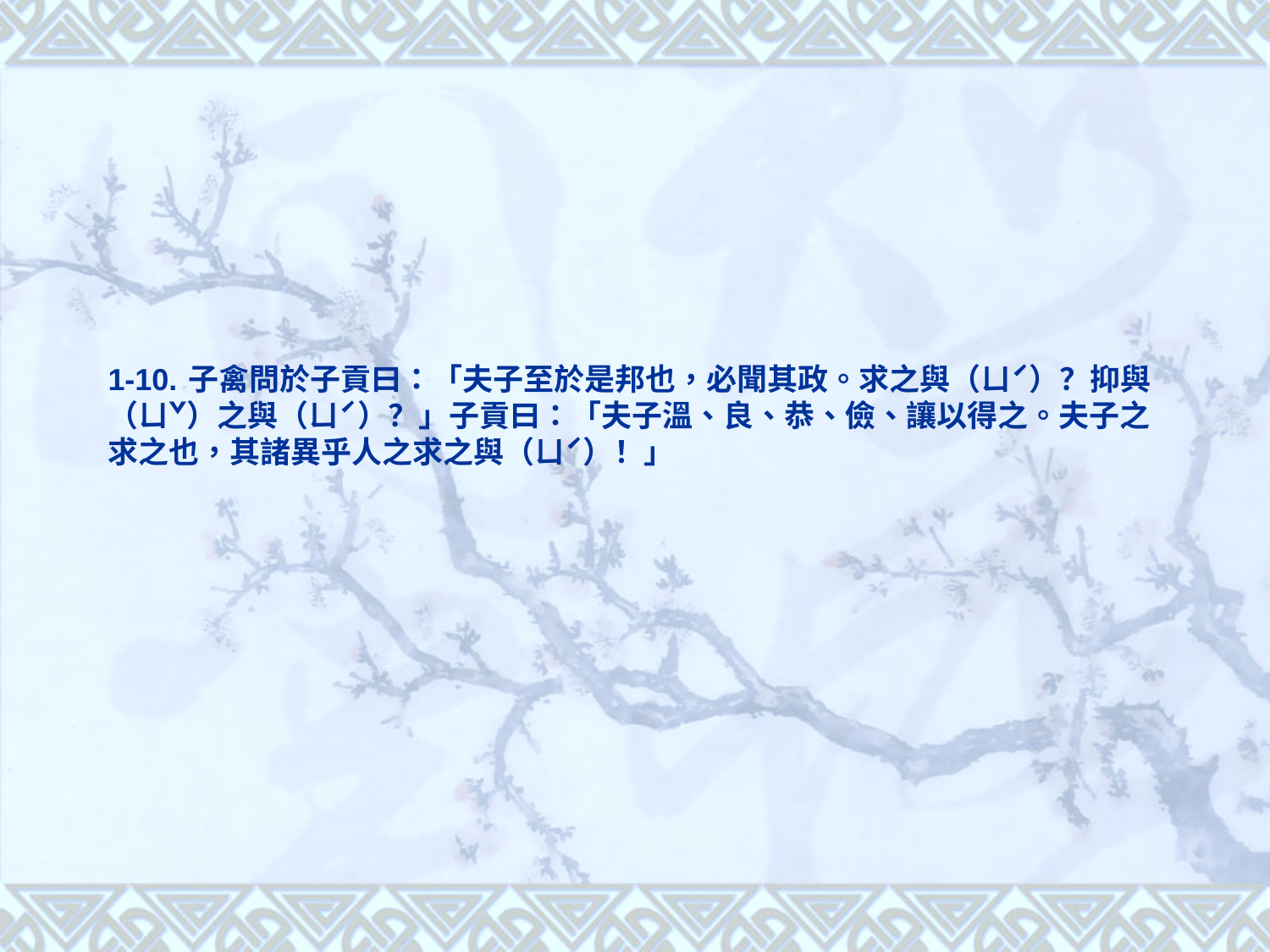

# 1-10. 子禽問於子貢曰：「夫子至於是邦也，必聞其政。求之與（ㄩˊ）？抑與（ㄩˇ）之與（ㄩˊ）？」子貢曰：「夫子溫、良、恭、儉、讓以得之。夫子之求之也，其諸異乎人之求之與（ㄩˊ）！」